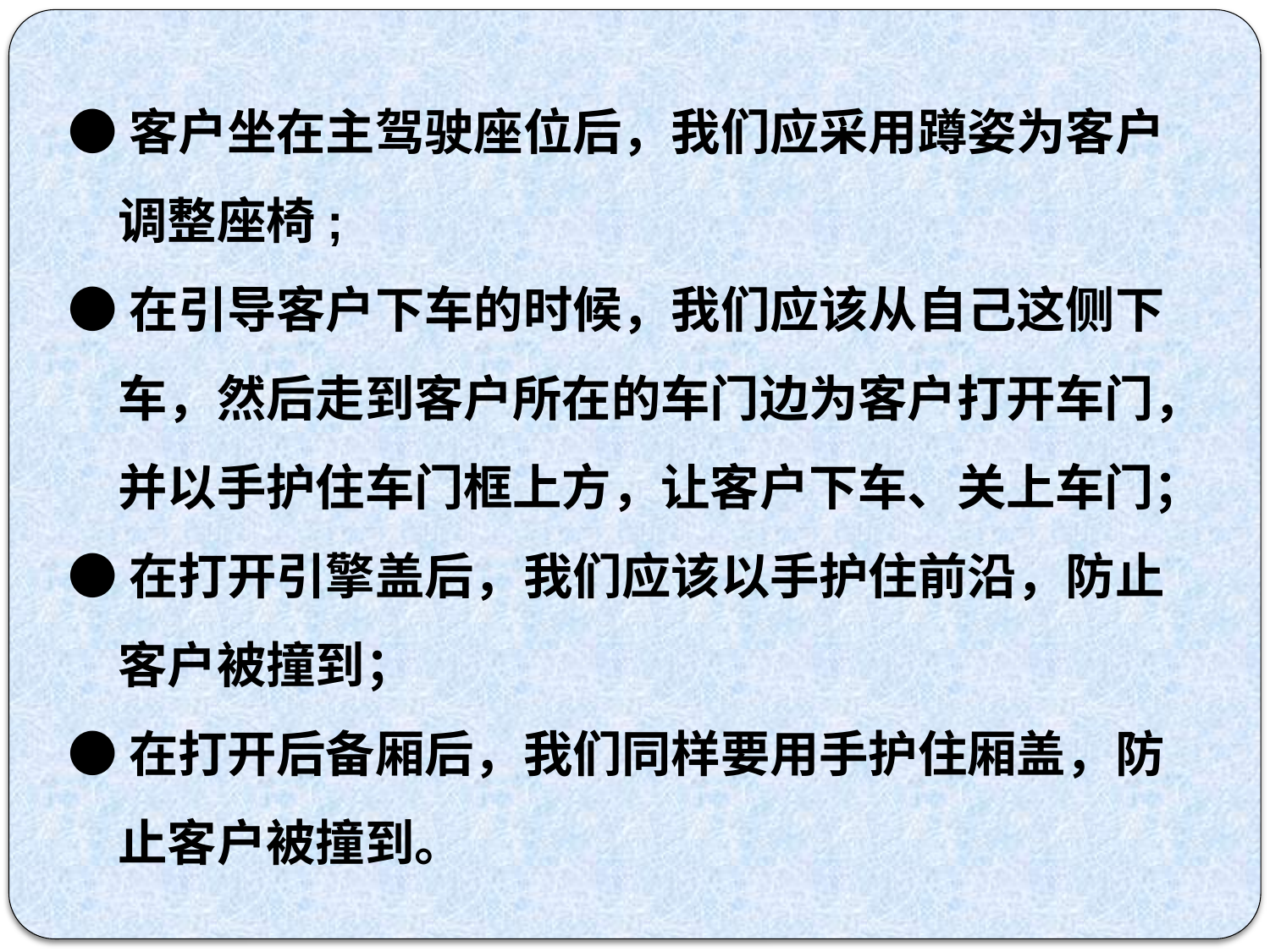

●客户坐在主驾驶座位后，我们应采用蹲姿为客户调整座椅;
●在引导客户下车的时候，我们应该从自己这侧下车，然后走到客户所在的车门边为客户打开车门，并以手护住车门框上方，让客户下车、关上车门；
●在打开引擎盖后，我们应该以手护住前沿，防止客户被撞到；
●在打开后备厢后，我们同样要用手护住厢盖，防止客户被撞到。